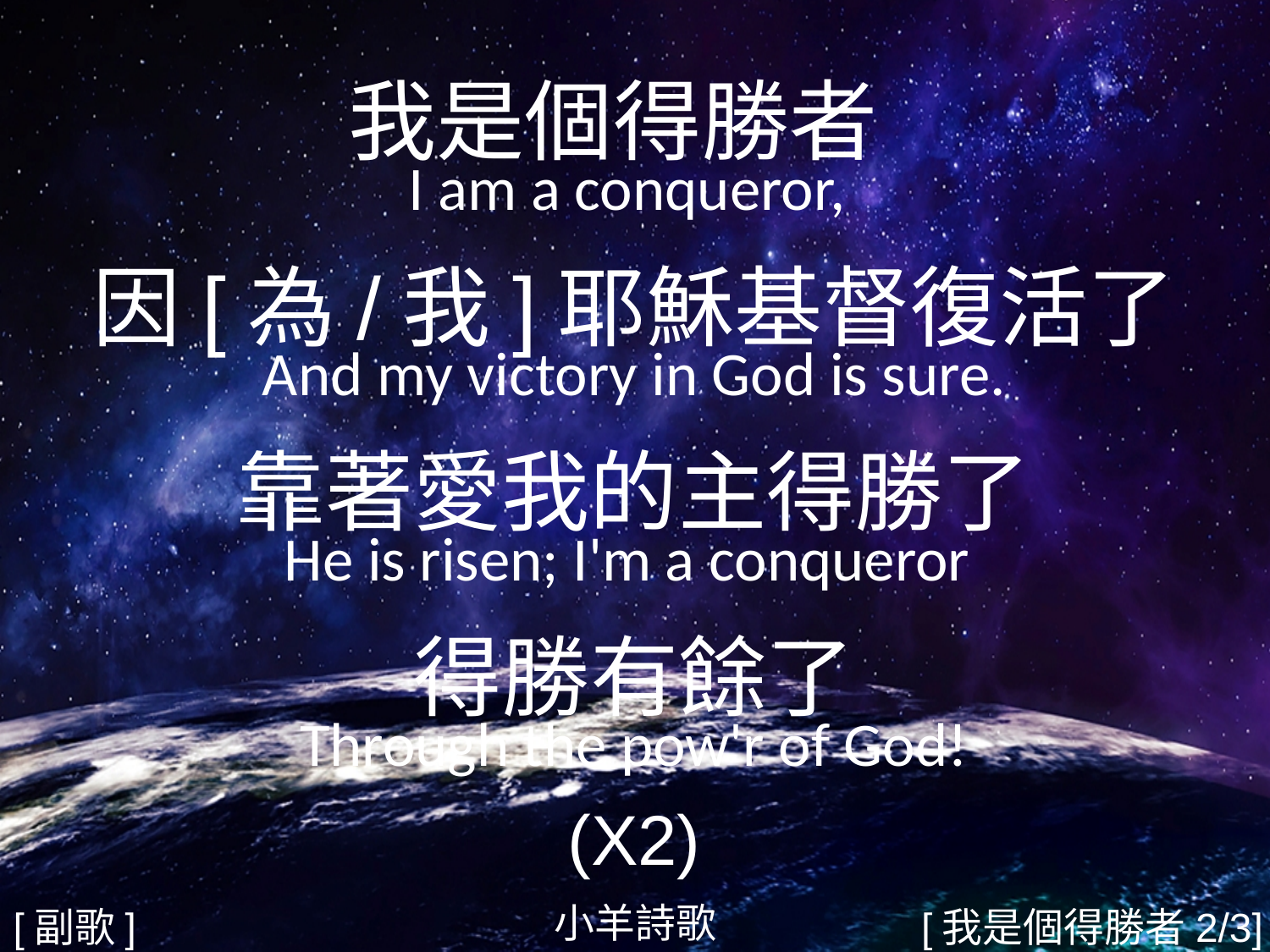

我是個得勝者
I am a conqueror,

因[為/我]耶穌基督復活了
And my victory in God is sure.

靠著愛我的主得勝了
He is risen; I'm a conqueror

得勝有餘了
Through the pow'r of God!

(X2)
#

小羊詩歌
[副歌]
[我是個得勝者2/3]